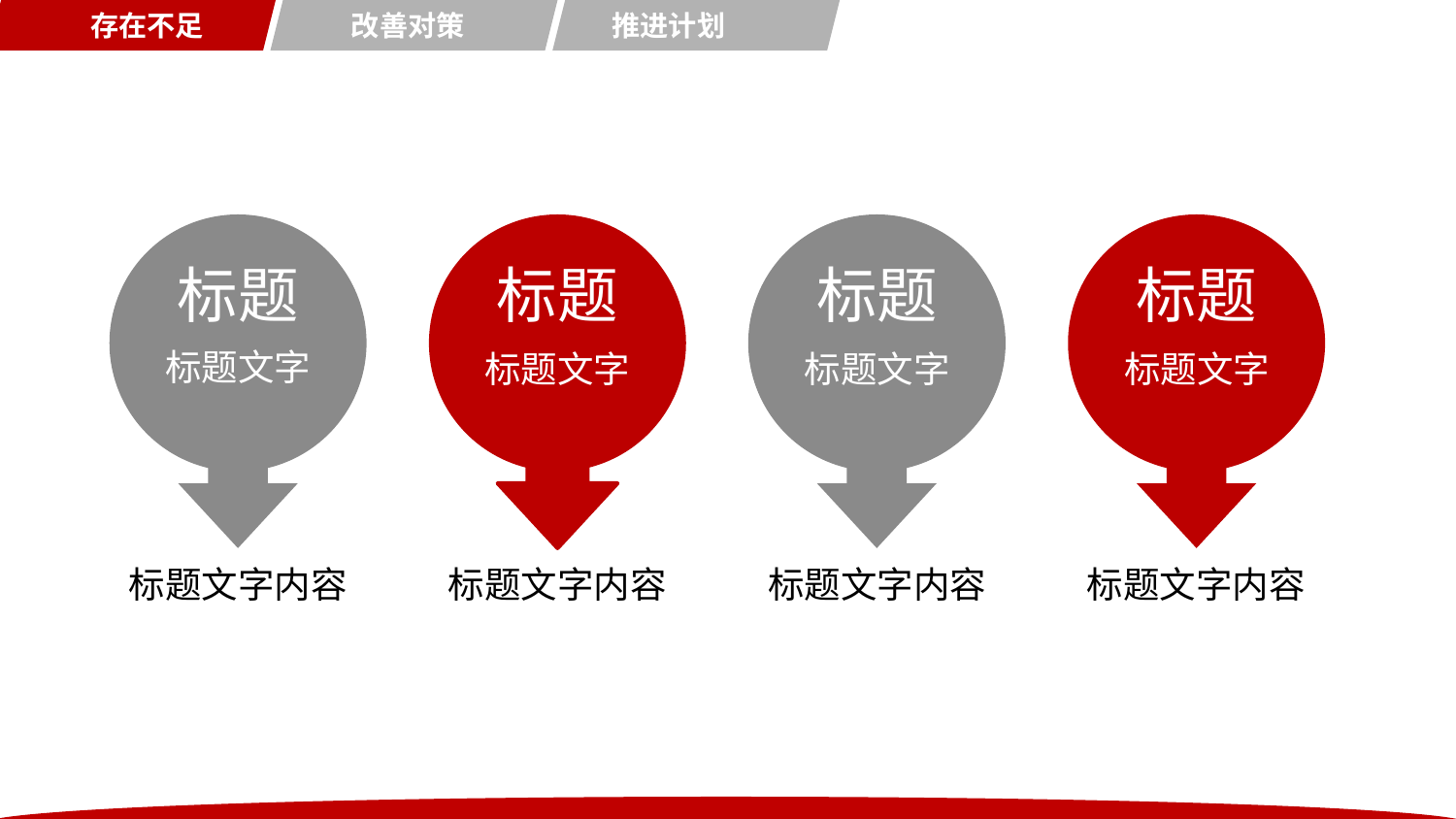

存在不足

改善对策

推进计划

标题
标题文字

标题文字内容

标题
标题文字

标题文字内容

标题
标题文字

标题文字内容

标题
标题文字

标题文字内容